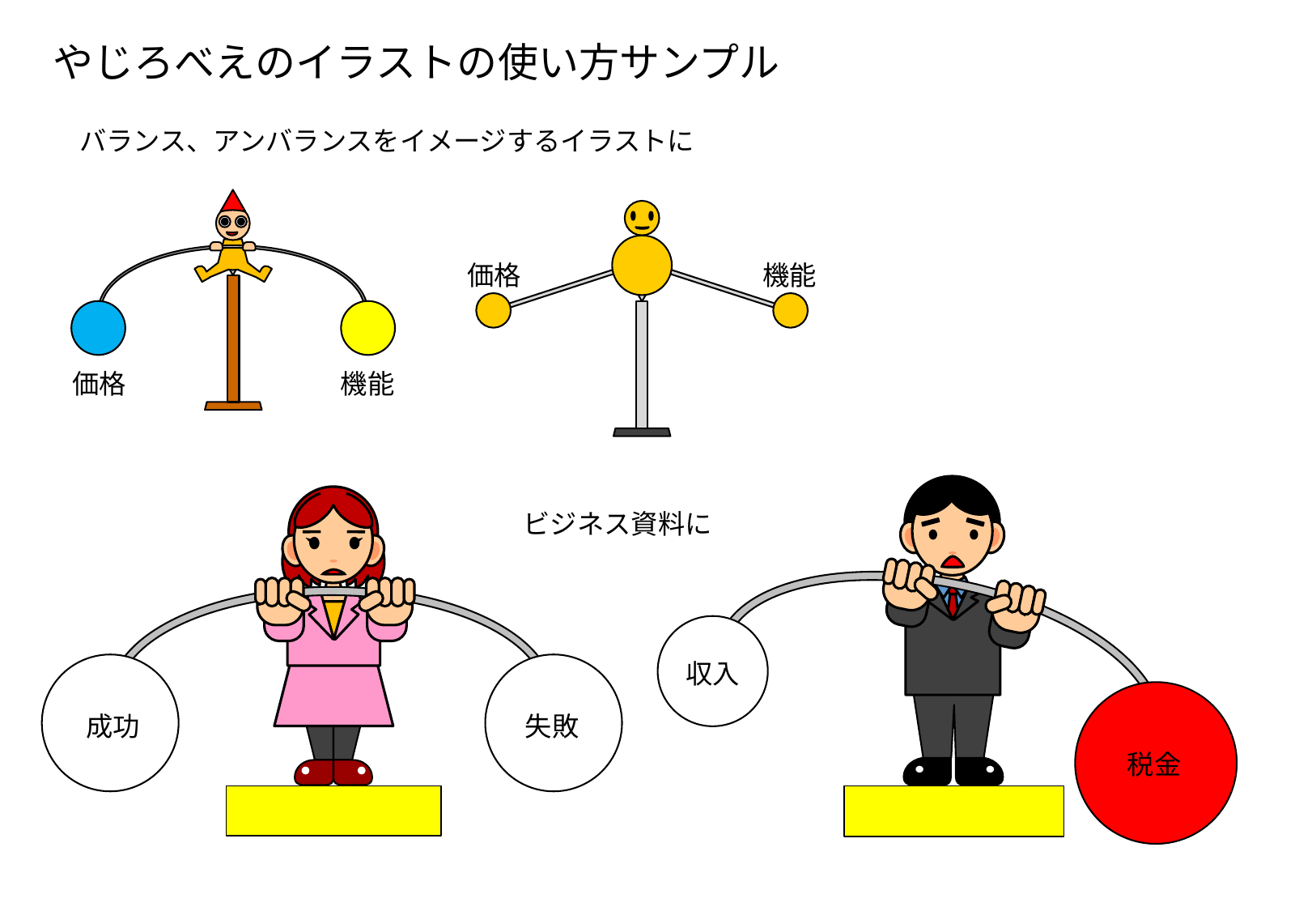

やじろべえのイラストの使い方サンプル
バランス、アンバランスをイメージするイラストに

価格
機能
価格
機能

ビジネス資料に
収入
成功
失敗
税金